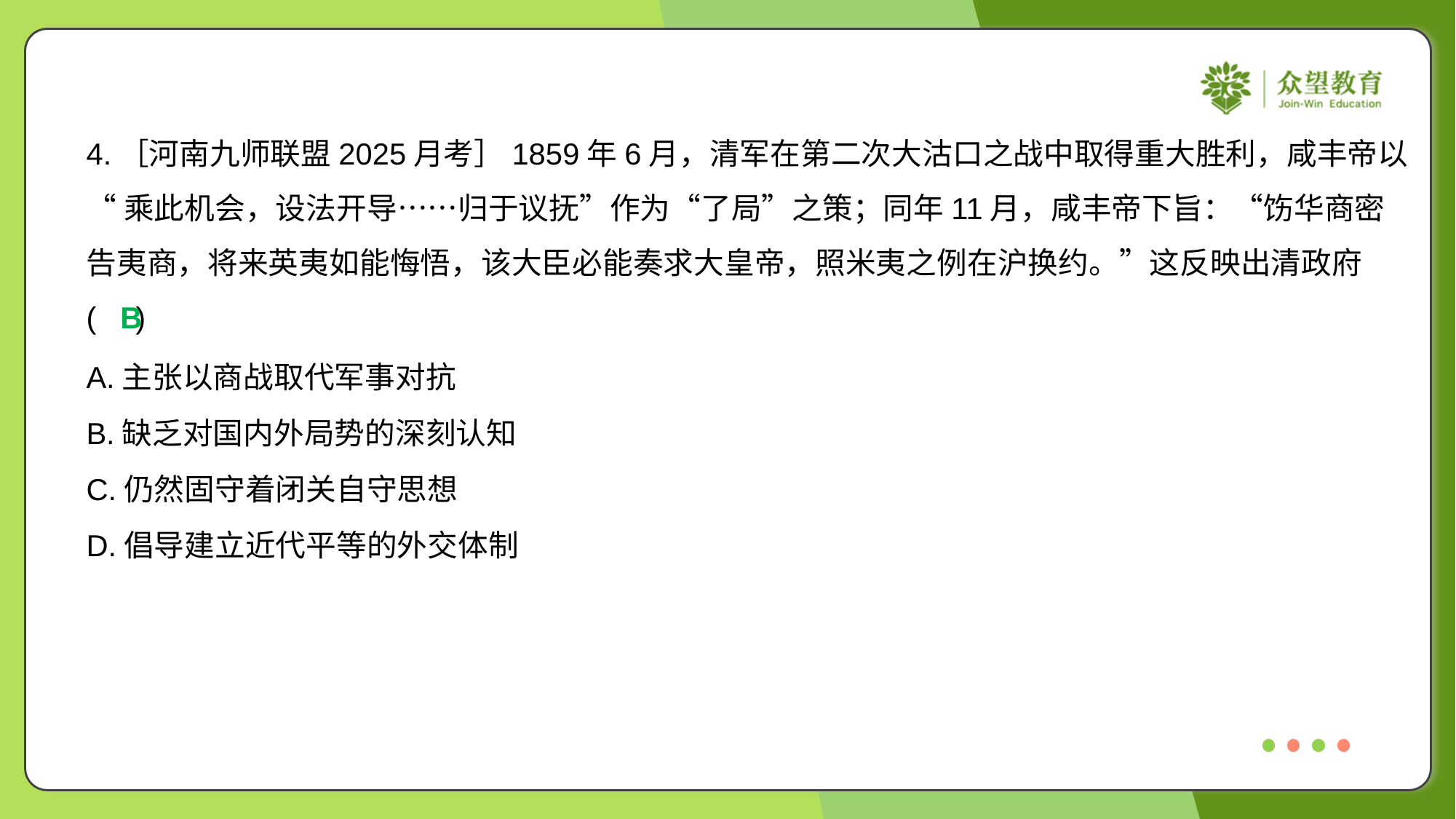

4.［河南九师联盟2025月考］1859年6月，清军在第二次大沽口之战中取得重大胜利，咸丰帝以
“乘此机会，设法开导……归于议抚”作为“了局”之策；同年11月，咸丰帝下旨：“饬华商密
告夷商，将来英夷如能悔悟，该大臣必能奏求大皇帝，照米夷之例在沪换约。”这反映出清政府
(     )
B
A.主张以商战取代军事对抗
B.缺乏对国内外局势的深刻认知
C.仍然固守着闭关自守思想
D.倡导建立近代平等的外交体制